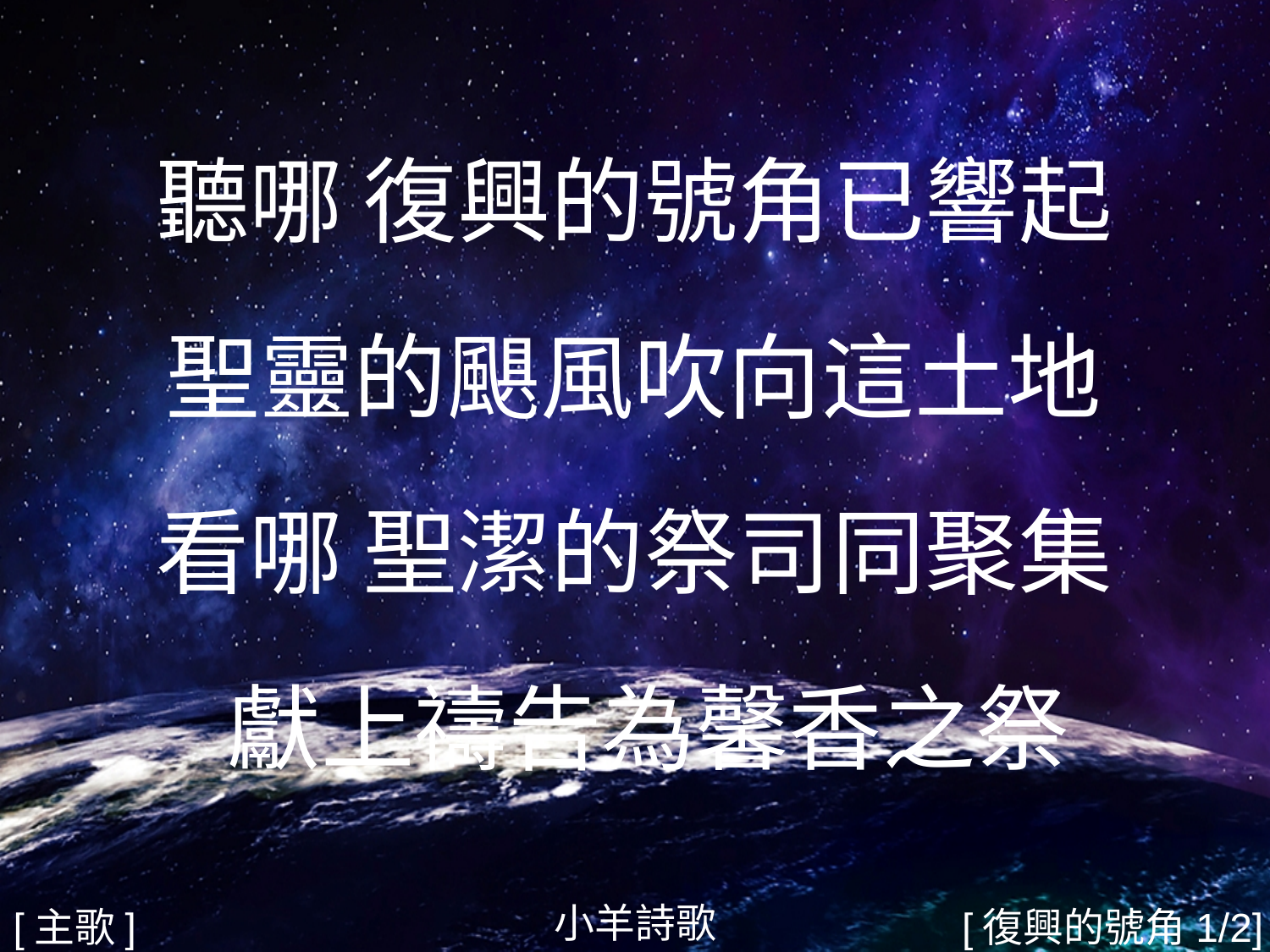

聽哪 復興的號角已響起

聖靈的颶風吹向這土地

看哪 聖潔的祭司同聚集

 獻上禱告為馨香之祭

#

小羊詩歌
[主歌]
[復興的號角1/2]